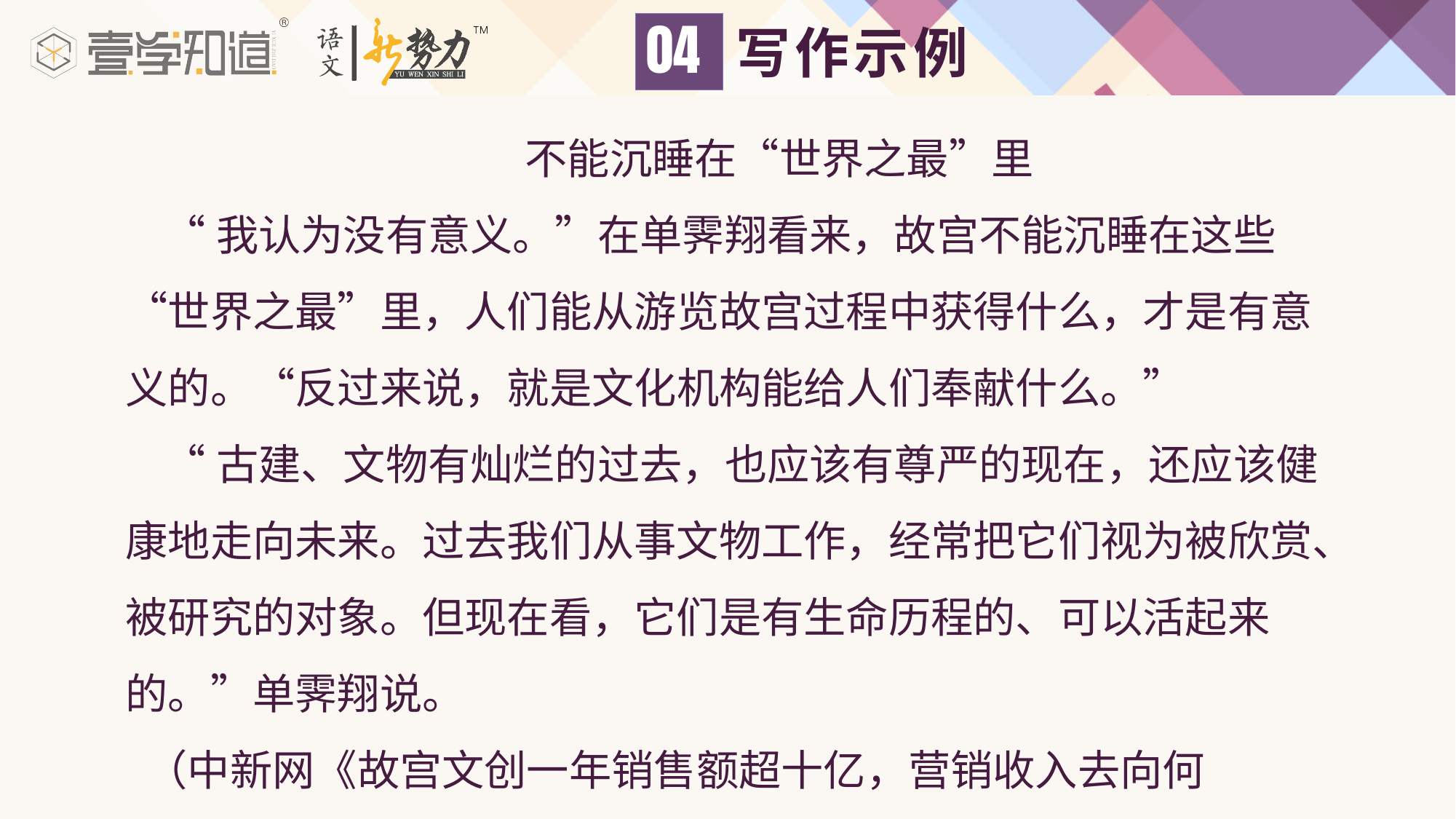

写作示例
04
          不能沉睡在“世界之最”里
    “我认为没有意义。”在单霁翔看来，故宫不能沉睡在这些“世界之最”里，人们能从游览故宫过程中获得什么，才是有意义的。“反过来说，就是文化机构能给人们奉献什么。”
    “古建、文物有灿烂的过去，也应该有尊严的现在，还应该健康地走向未来。过去我们从事文物工作，经常把它们视为被欣赏、被研究的对象。但现在看，它们是有生命历程的、可以活起来的。”单霁翔说。
 （中新网《故宫文创一年销售额超十亿，营销收入去向何处？》）